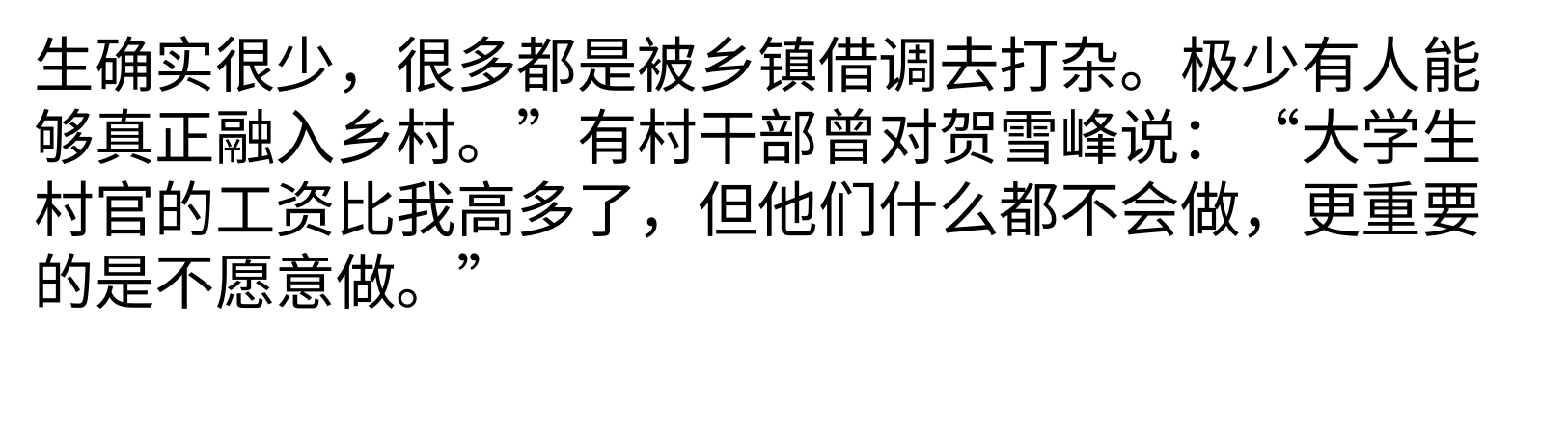

生确实很少，很多都是被乡镇借调去打杂。极少有人能够真正融入乡村。”有村干部曾对贺雪峰说：“大学生村官的工资比我高多了，但他们什么都不会做，更重要的是不愿意做。”